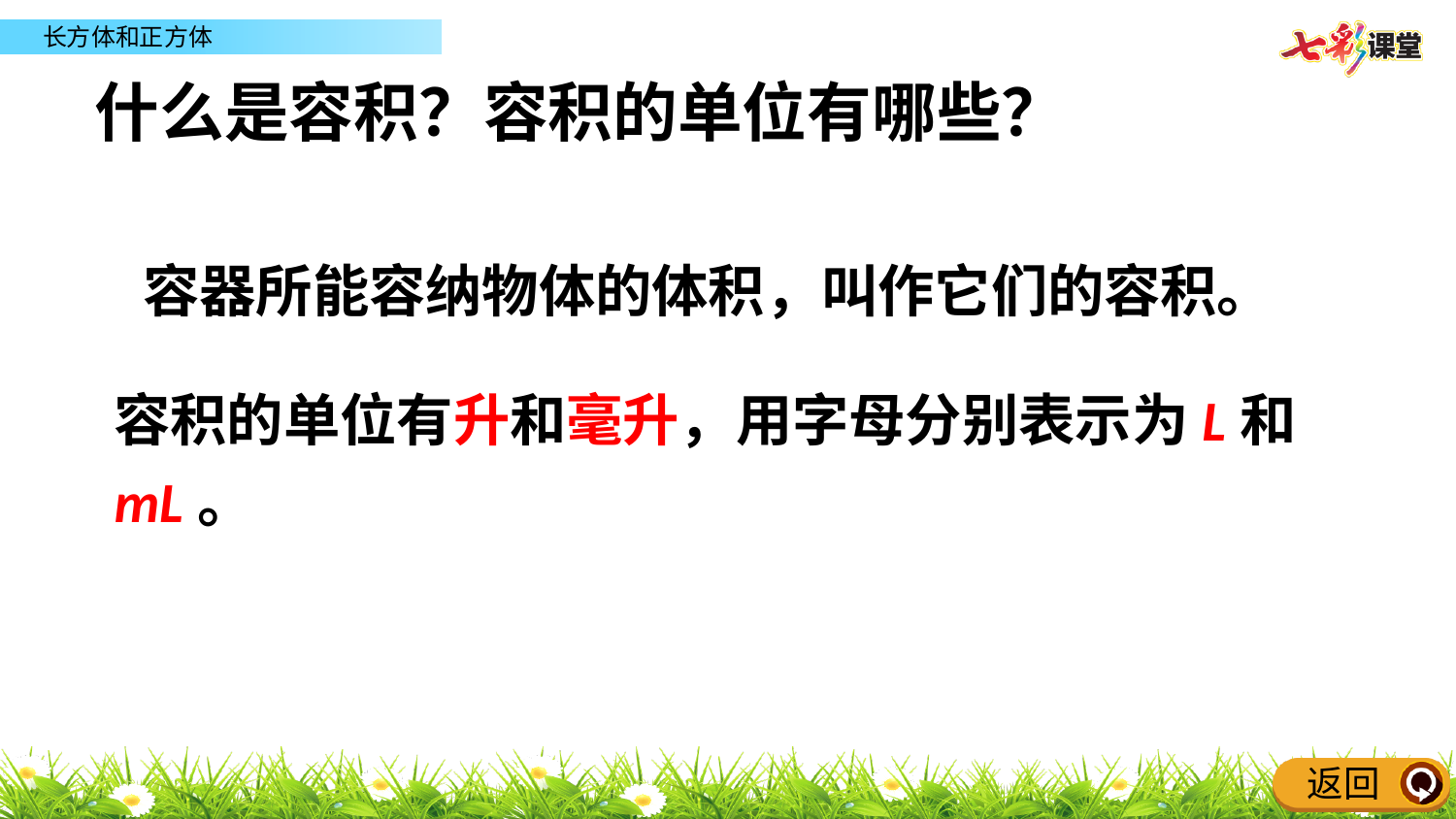

什么是容积？容积的单位有哪些？
容器所能容纳物体的体积，叫作它们的容积。
容积的单位有升和毫升，用字母分别表示为L和mL。